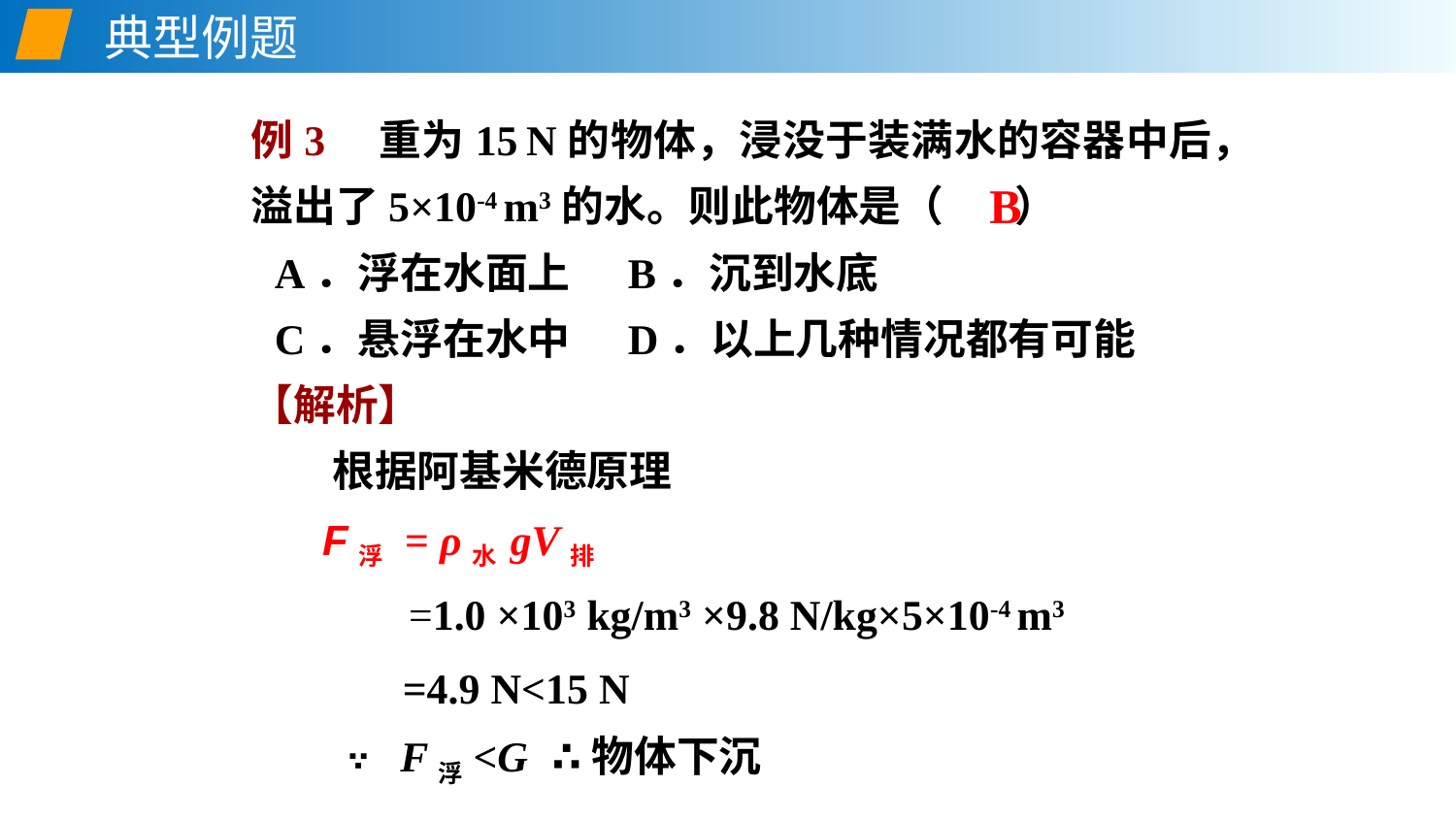

典型例题
例3　重为15 N的物体，浸没于装满水的容器中后，溢出了5×10-4 m3的水。则此物体是（      ）
  A．浮在水面上    B．沉到水底
  C．悬浮在水中    D．以上几种情况都有可能
【解析】
      根据阿基米德原理
      F浮 = ρ水 gV排
                          =1.0 ×103 kg/m3 ×9.8 N/kg×5×10-4 m3
                         =4.9 N<15 N
         ∵ F浮<G  ∴物体下沉
B